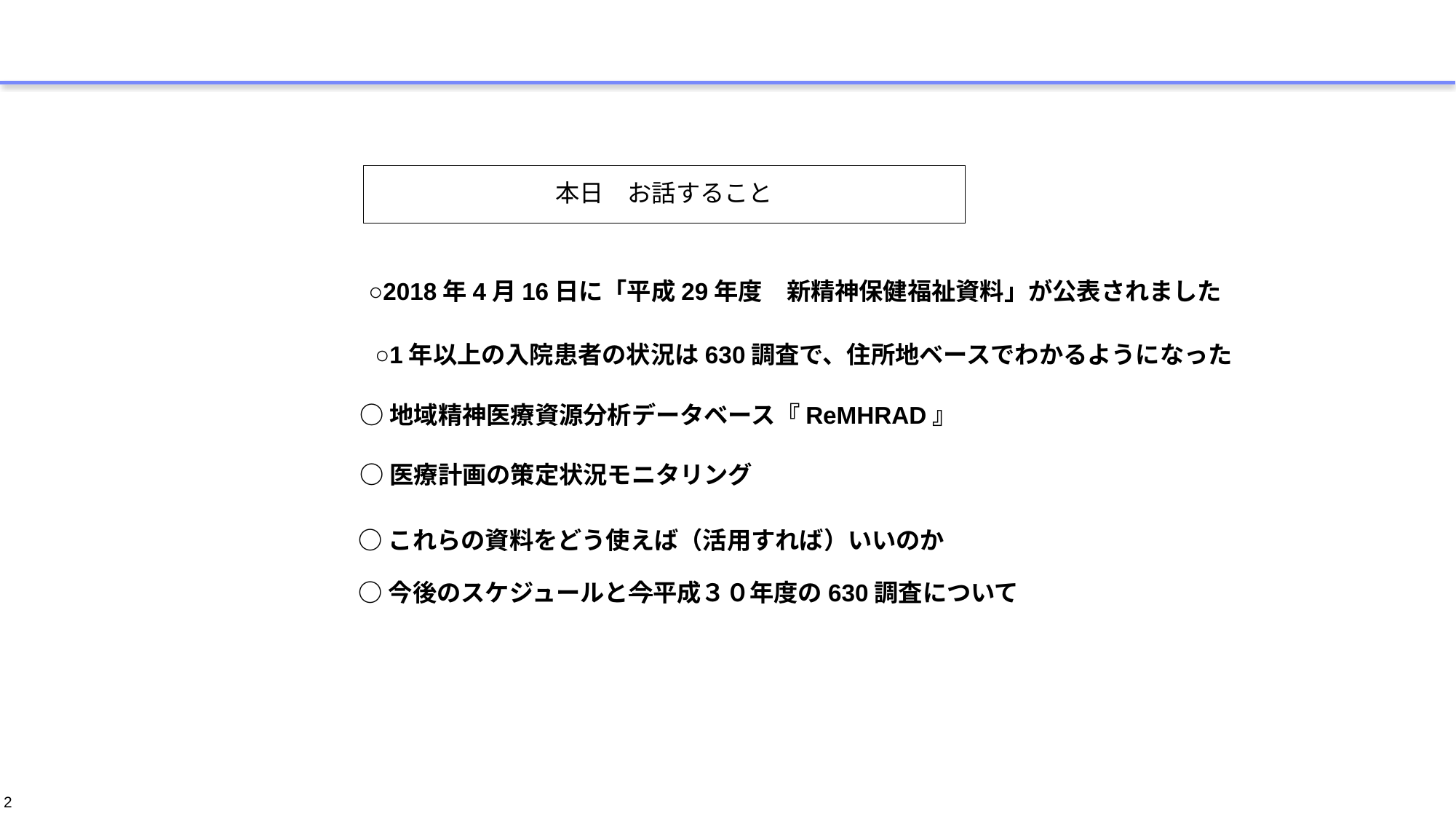

本日　お話すること
○2018年4月16日に「平成29年度　新精神保健福祉資料」が公表されました
○1年以上の入院患者の状況は630調査で、住所地ベースでわかるようになった
○地域精神医療資源分析データベース『ReMHRAD』
○医療計画の策定状況モニタリング
○これらの資料をどう使えば（活用すれば）いいのか

○今後のスケジュールと今平成３０年度の630調査について